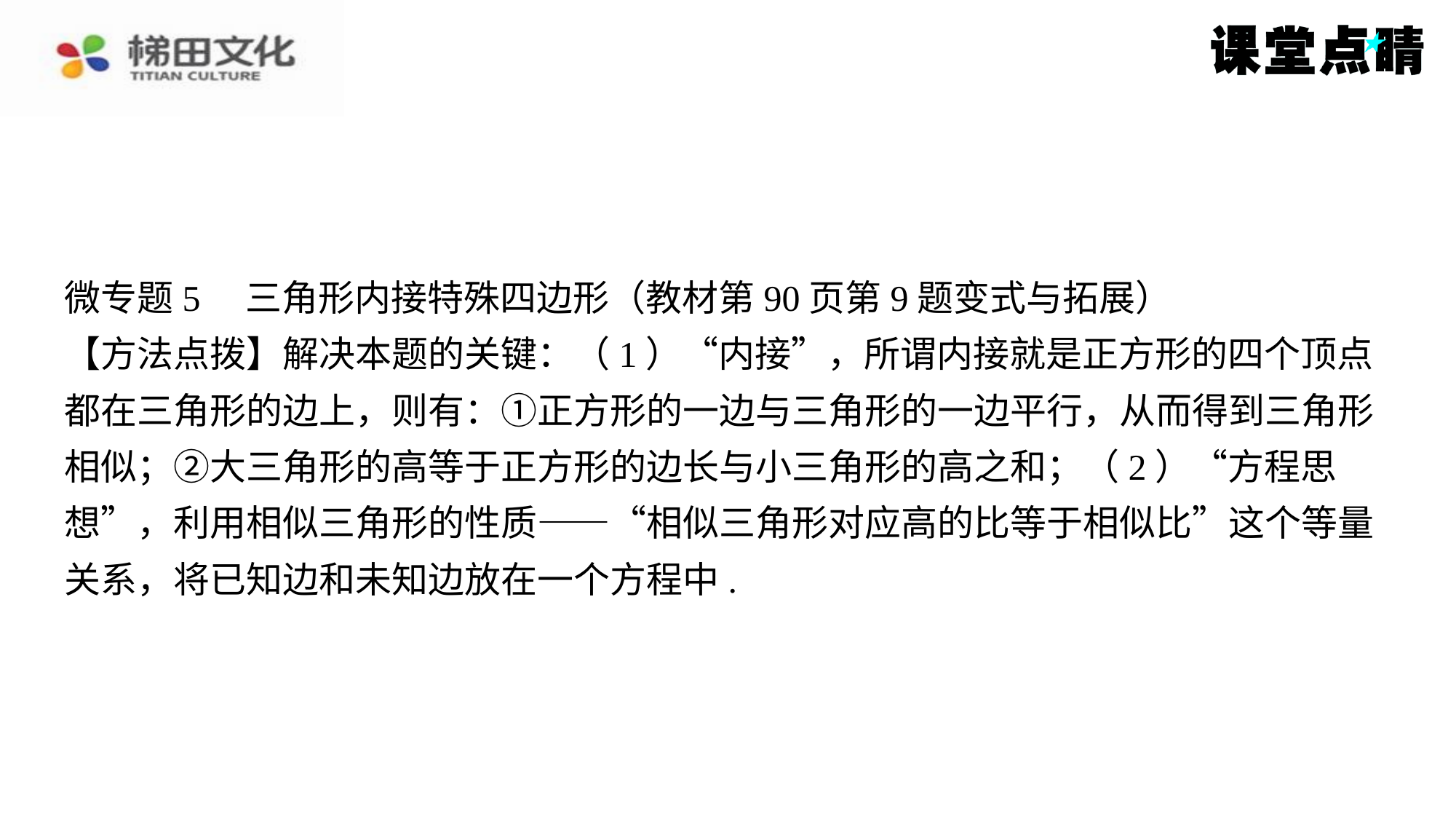

微专题5　三角形内接特殊四边形（教材第90页第9题变式与拓展）
【方法点拨】解决本题的关键：（1）“内接”，所谓内接就是正方形的四个顶点
都在三角形的边上，则有：①正方形的一边与三角形的一边平行，从而得到三角形
相似；②大三角形的高等于正方形的边长与小三角形的高之和；（2）“方程思
想”，利用相似三角形的性质——“相似三角形对应高的比等于相似比”这个等量
关系，将已知边和未知边放在一个方程中.